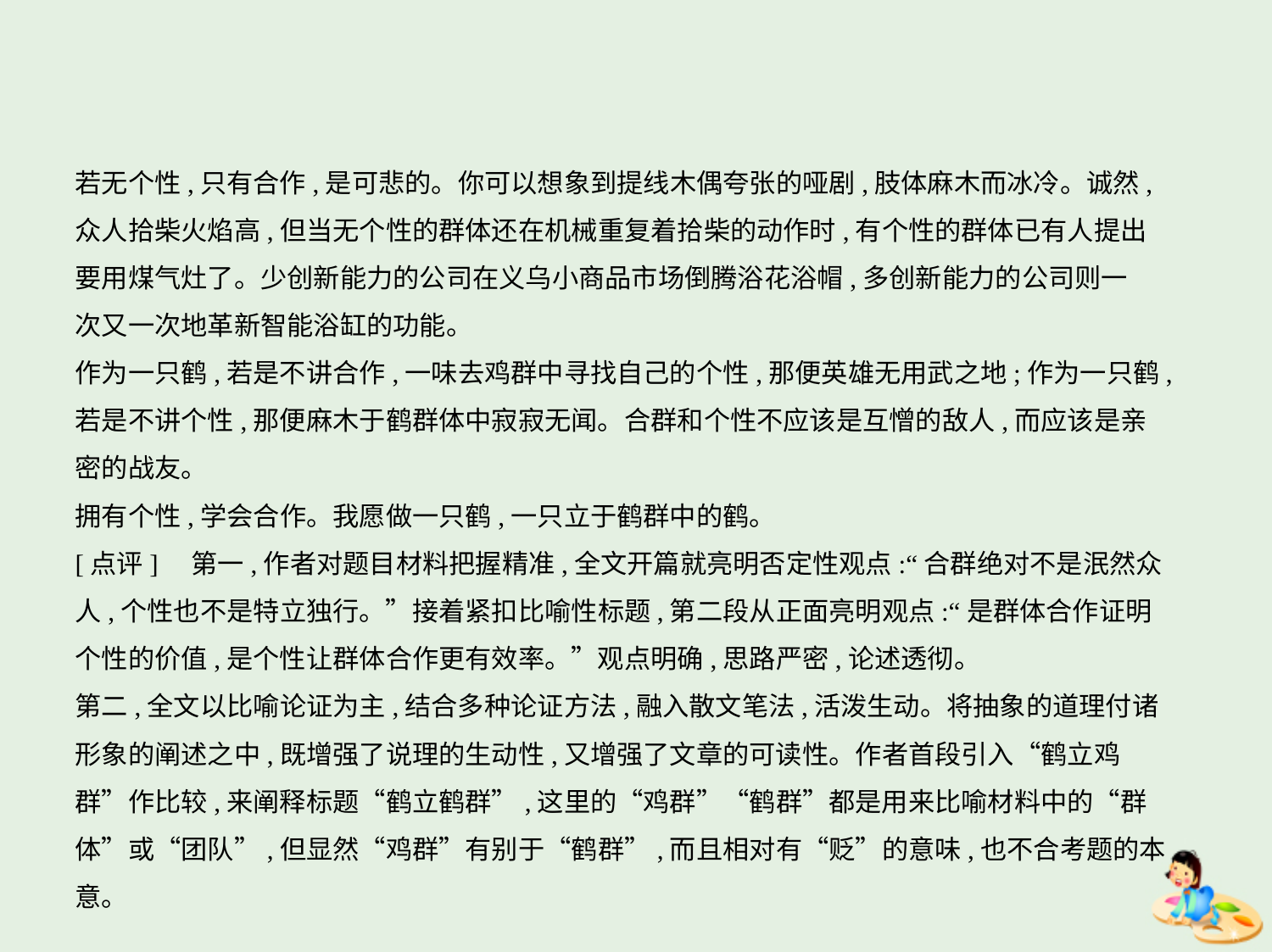

若无个性,只有合作,是可悲的。你可以想象到提线木偶夸张的哑剧,肢体麻木而冰冷。诚然,
众人拾柴火焰高,但当无个性的群体还在机械重复着拾柴的动作时,有个性的群体已有人提出
要用煤气灶了。少创新能力的公司在义乌小商品市场倒腾浴花浴帽,多创新能力的公司则一
次又一次地革新智能浴缸的功能。
作为一只鹤,若是不讲合作,一味去鸡群中寻找自己的个性,那便英雄无用武之地;作为一只鹤,
若是不讲个性,那便麻木于鹤群体中寂寂无闻。合群和个性不应该是互憎的敌人,而应该是亲
密的战友。
拥有个性,学会合作。我愿做一只鹤,一只立于鹤群中的鹤。
[点评]　第一,作者对题目材料把握精准,全文开篇就亮明否定性观点:“合群绝对不是泯然众
人,个性也不是特立独行。”接着紧扣比喻性标题,第二段从正面亮明观点:“是群体合作证明
个性的价值,是个性让群体合作更有效率。”观点明确,思路严密,论述透彻。
第二,全文以比喻论证为主,结合多种论证方法,融入散文笔法,活泼生动。将抽象的道理付诸
形象的阐述之中,既增强了说理的生动性,又增强了文章的可读性。作者首段引入“鹤立鸡
群”作比较,来阐释标题“鹤立鹤群”,这里的“鸡群”“鹤群”都是用来比喻材料中的“群
体”或“团队”,但显然“鸡群”有别于“鹤群”,而且相对有“贬”的意味,也不合考题的本意。